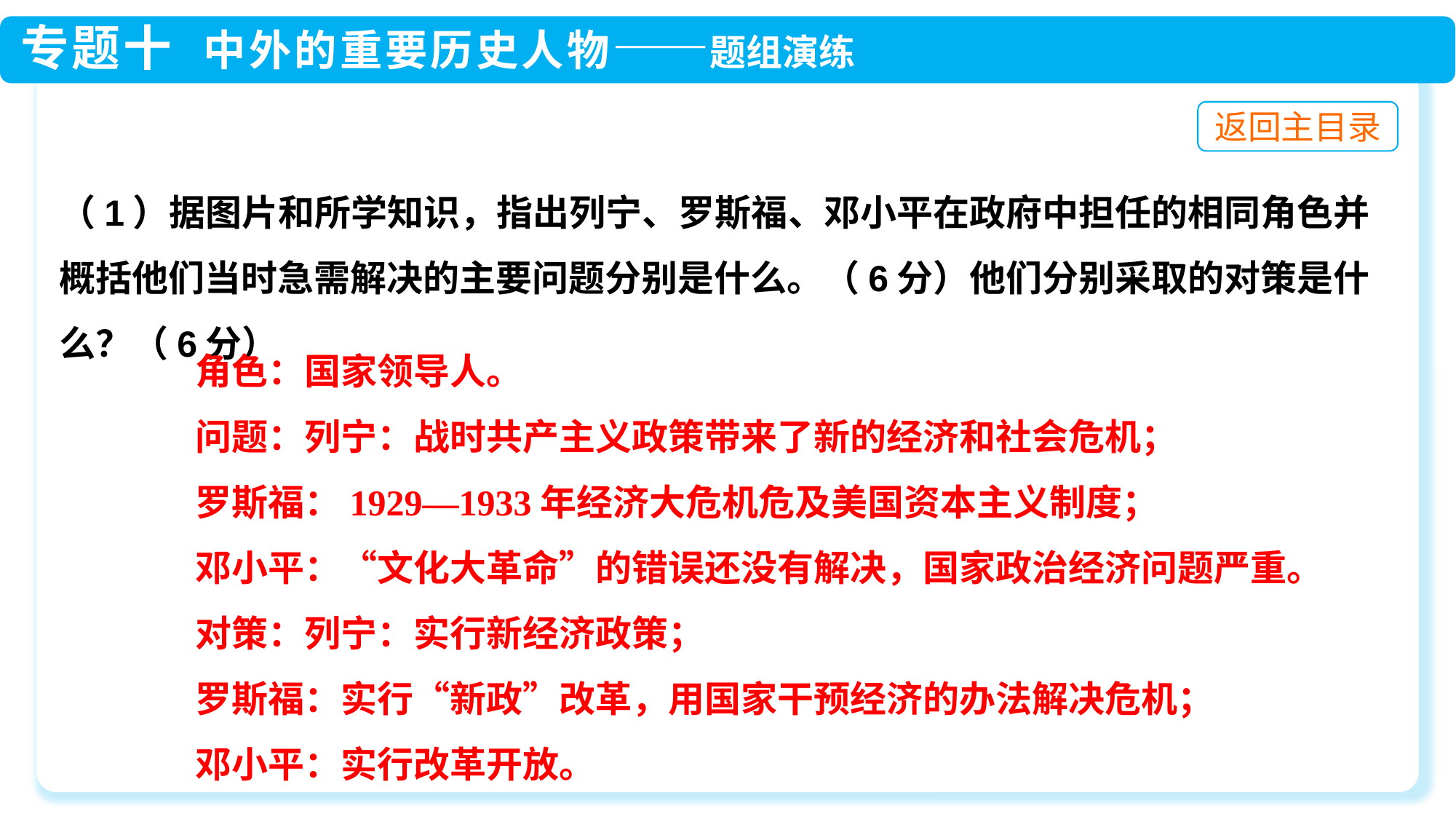

（1）据图片和所学知识，指出列宁、罗斯福、邓小平在政府中担任的相同角色并概括他们当时急需解决的主要问题分别是什么。（6分）他们分别采取的对策是什么？（6分）
角色：国家领导人。
问题：列宁：战时共产主义政策带来了新的经济和社会危机；
罗斯福：1929—1933年经济大危机危及美国资本主义制度；
邓小平：“文化大革命”的错误还没有解决，国家政治经济问题严重。
对策：列宁：实行新经济政策；
罗斯福：实行“新政”改革，用国家干预经济的办法解决危机；
邓小平：实行改革开放。